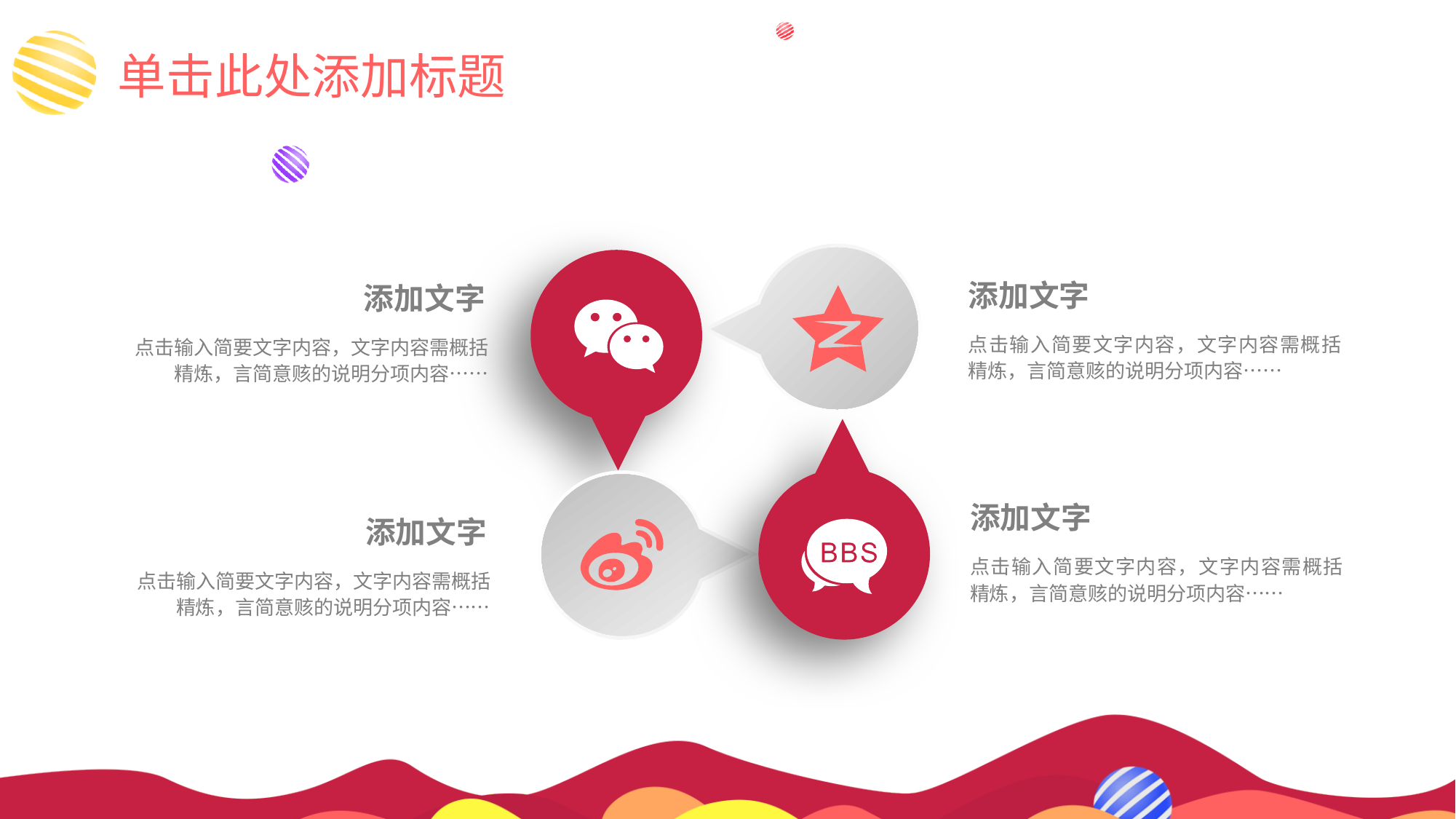

# 单击此处添加标题

添加文字
添加文字

点击输入简要文字内容，文字内容需概括精炼，言简意赅的说明分项内容……
点击输入简要文字内容，文字内容需概括精炼，言简意赅的说明分项内容……

添加文字

添加文字

点击输入简要文字内容，文字内容需概括精炼，言简意赅的说明分项内容……
点击输入简要文字内容，文字内容需概括精炼，言简意赅的说明分项内容……